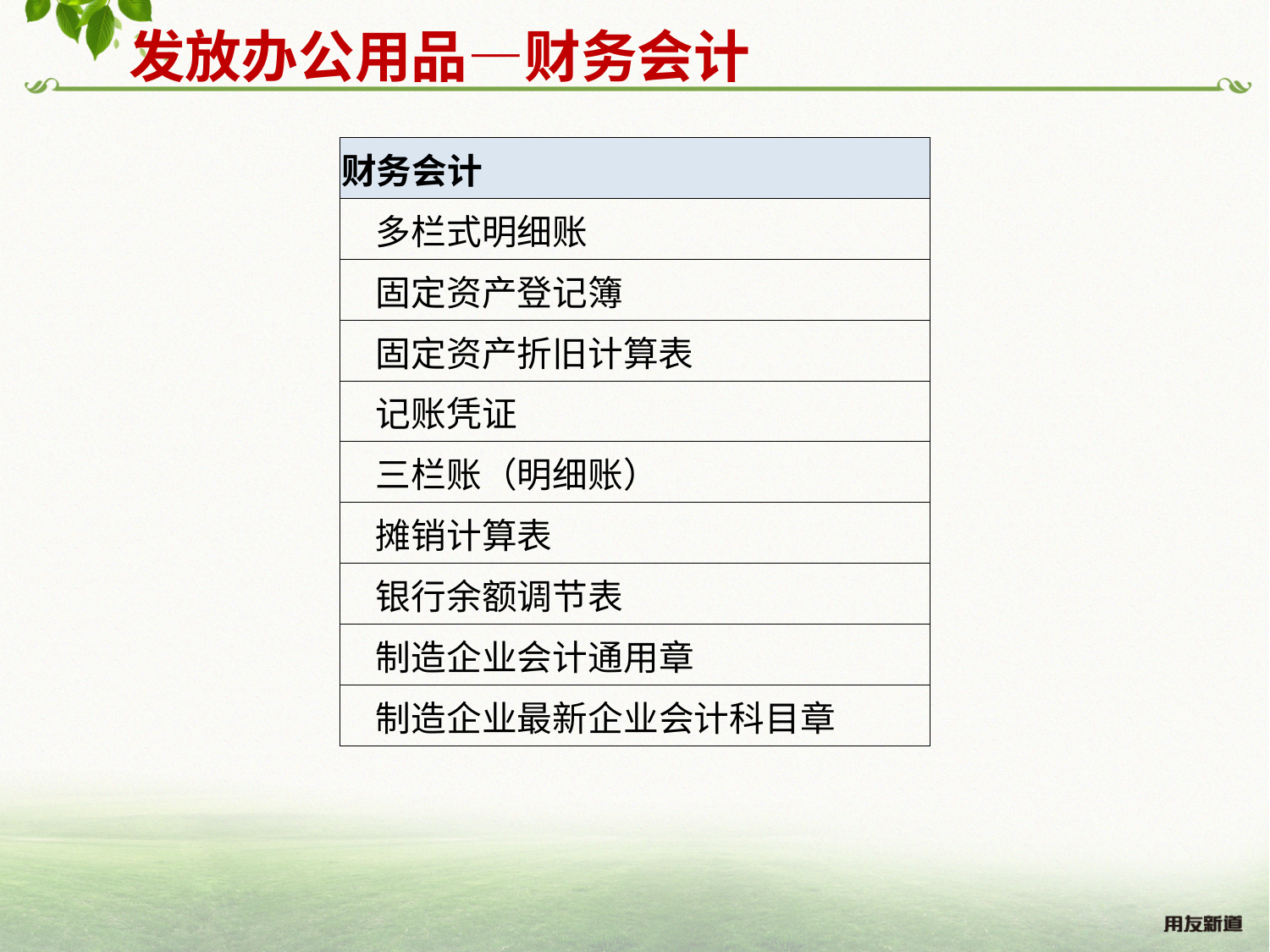

发放办公用品—财务会计
| 财务会计 |
| --- |
| 多栏式明细账 |
| 固定资产登记簿 |
| 固定资产折旧计算表 |
| 记账凭证 |
| 三栏账（明细账） |
| 摊销计算表 |
| 银行余额调节表 |
| 制造企业会计通用章 |
| 制造企业最新企业会计科目章 |